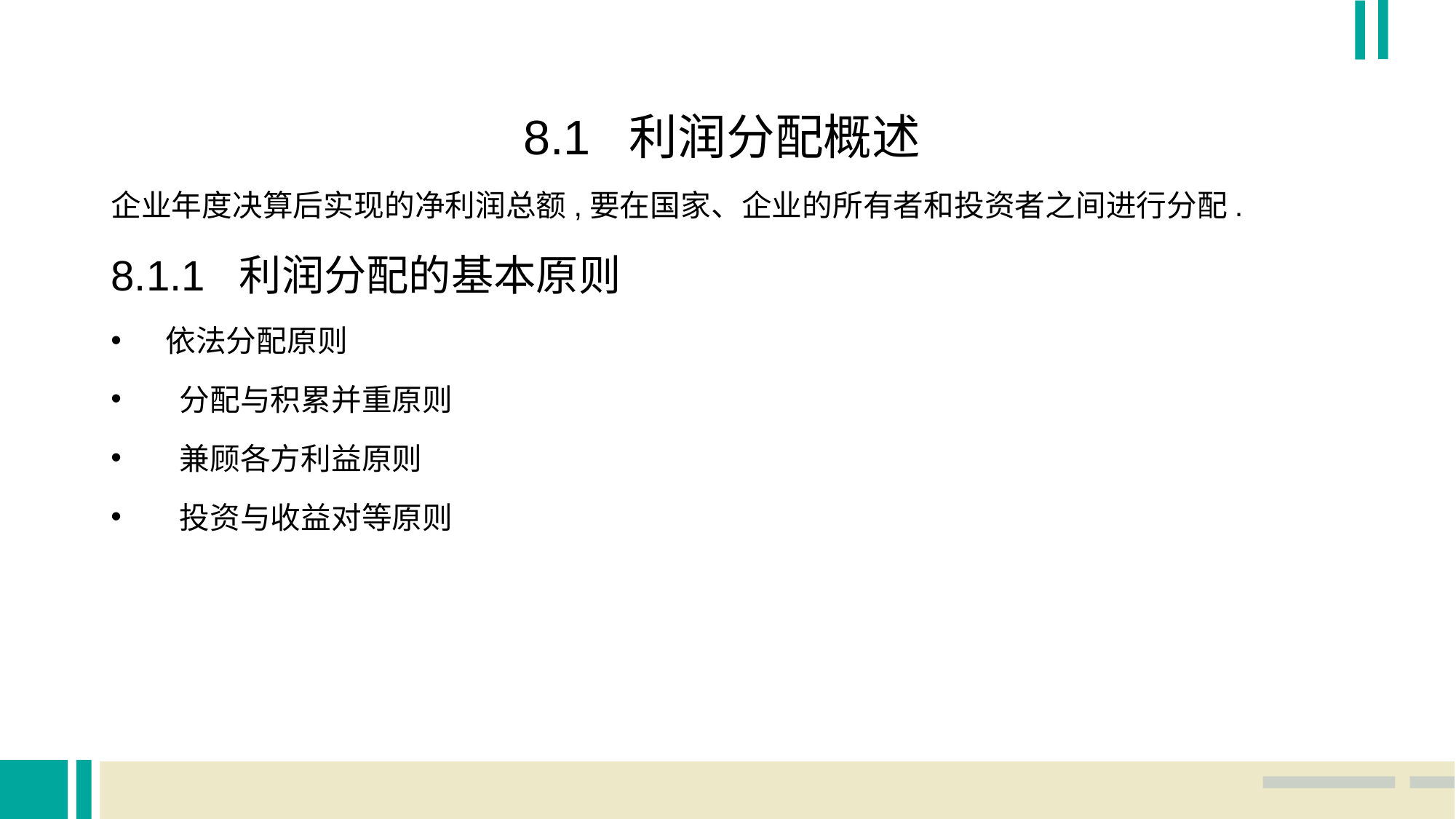

8.1  利润分配概述
企业年度决算后实现的净利润总额,要在国家、企业的所有者和投资者之间进行分配.
8.1.1  利润分配的基本原则
依法分配原则
 分配与积累并重原则
 兼顾各方利益原则
 投资与收益对等原则